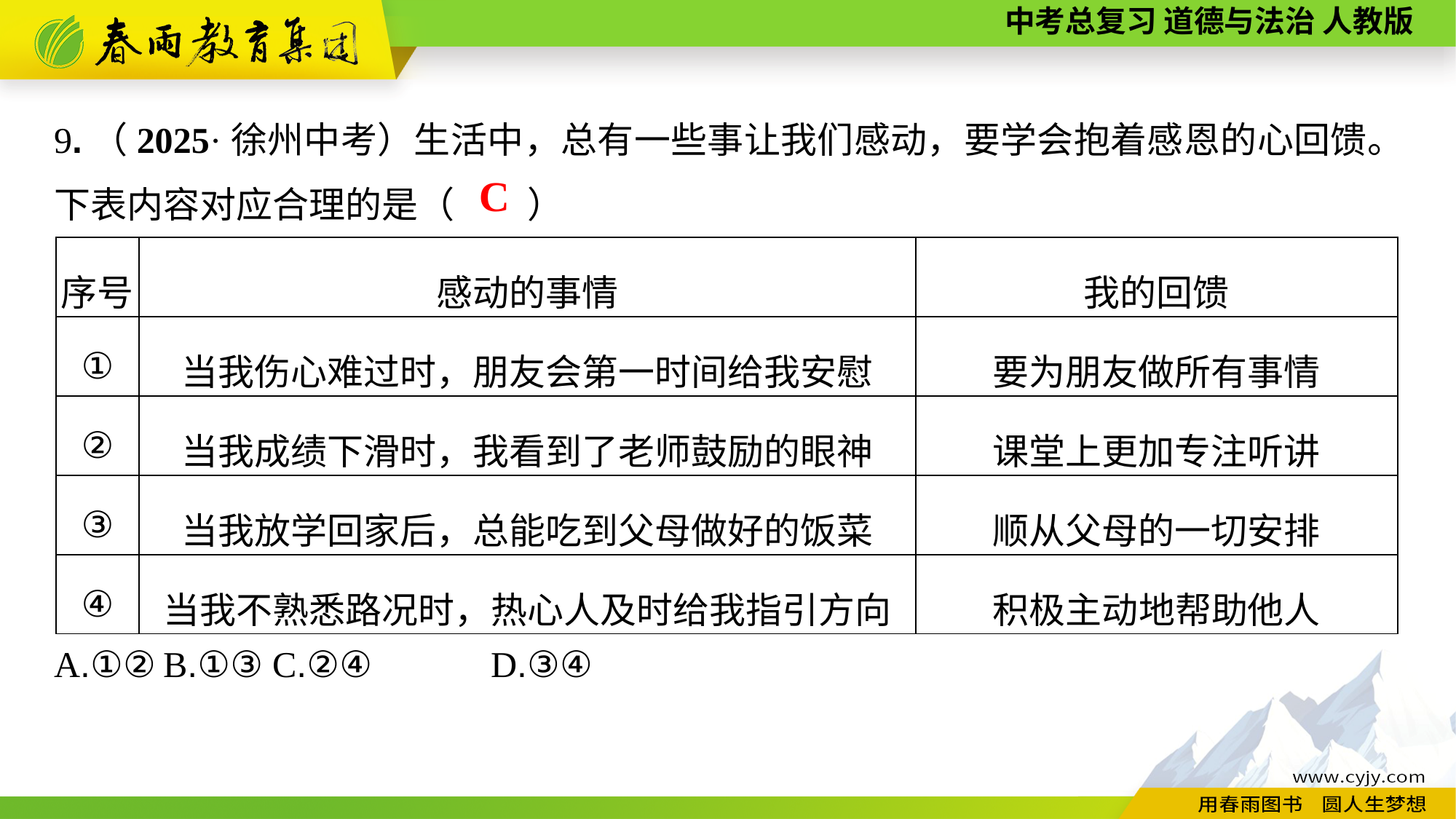

9.（2025·徐州中考）生活中，总有一些事让我们感动，要学会抱着感恩的心回馈。下表内容对应合理的是（　　）

A.①②	B.①③	C.②④		D.③④
C
| 序号 | 感动的事情 | 我的回馈 |
| --- | --- | --- |
| ① | 当我伤心难过时，朋友会第一时间给我安慰 | 要为朋友做所有事情 |
| ② | 当我成绩下滑时，我看到了老师鼓励的眼神 | 课堂上更加专注听讲 |
| ③ | 当我放学回家后，总能吃到父母做好的饭菜 | 顺从父母的一切安排 |
| ④ | 当我不熟悉路况时，热心人及时给我指引方向 | 积极主动地帮助他人 |